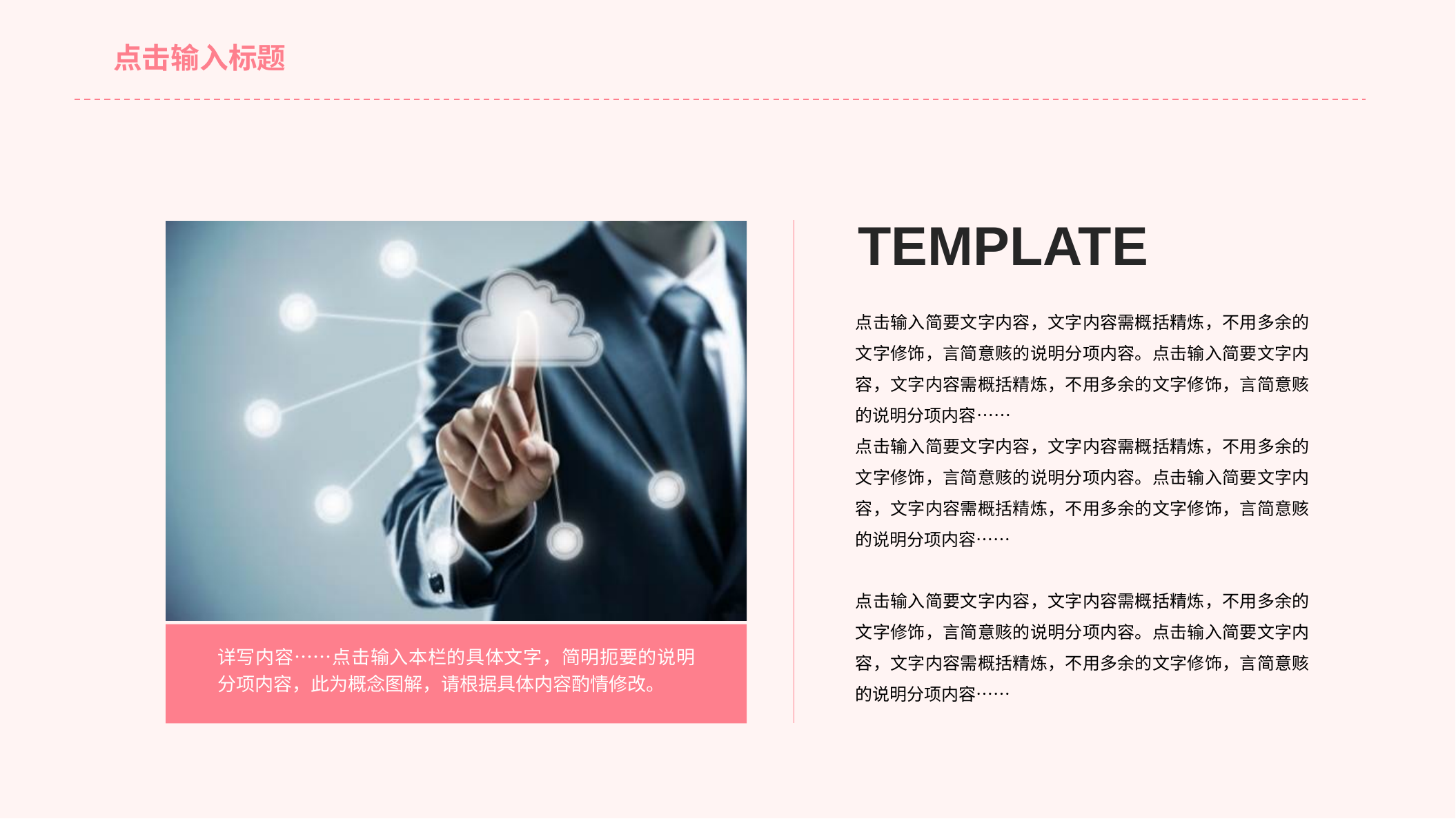

点击输入标题
TEMPLATE

详写内容……点击输入本栏的具体文字，简明扼要的说明分项内容，此为概念图解，请根据具体内容酌情修改。
点击输入简要文字内容，文字内容需概括精炼，不用多余的文字修饰，言简意赅的说明分项内容。点击输入简要文字内容，文字内容需概括精炼，不用多余的文字修饰，言简意赅的说明分项内容……
点击输入简要文字内容，文字内容需概括精炼，不用多余的文字修饰，言简意赅的说明分项内容。点击输入简要文字内容，文字内容需概括精炼，不用多余的文字修饰，言简意赅的说明分项内容……

点击输入简要文字内容，文字内容需概括精炼，不用多余的文字修饰，言简意赅的说明分项内容。点击输入简要文字内容，文字内容需概括精炼，不用多余的文字修饰，言简意赅的说明分项内容……